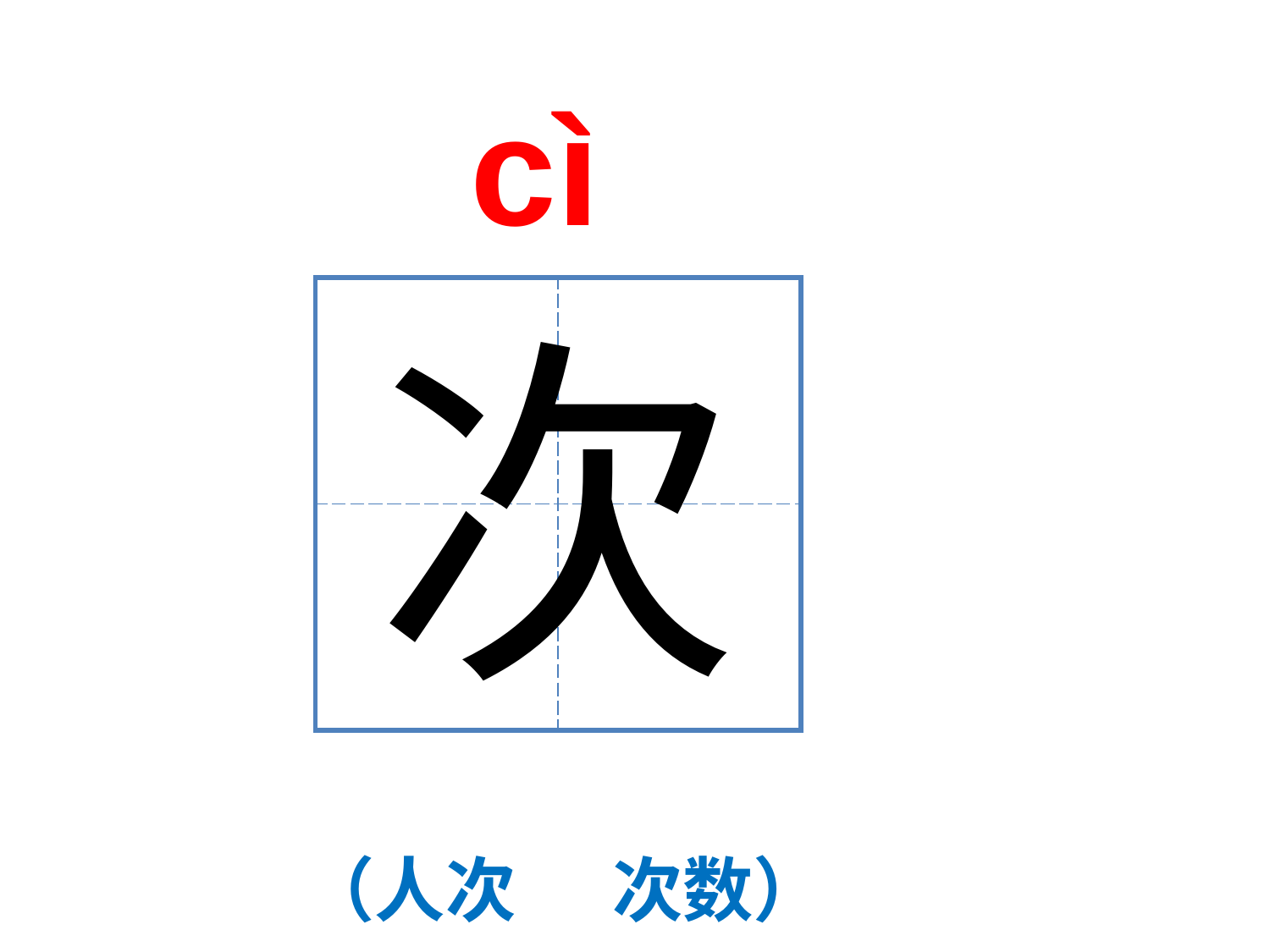

cì
|  |  |
| --- | --- |
|  |  |
次
（人次      次数）